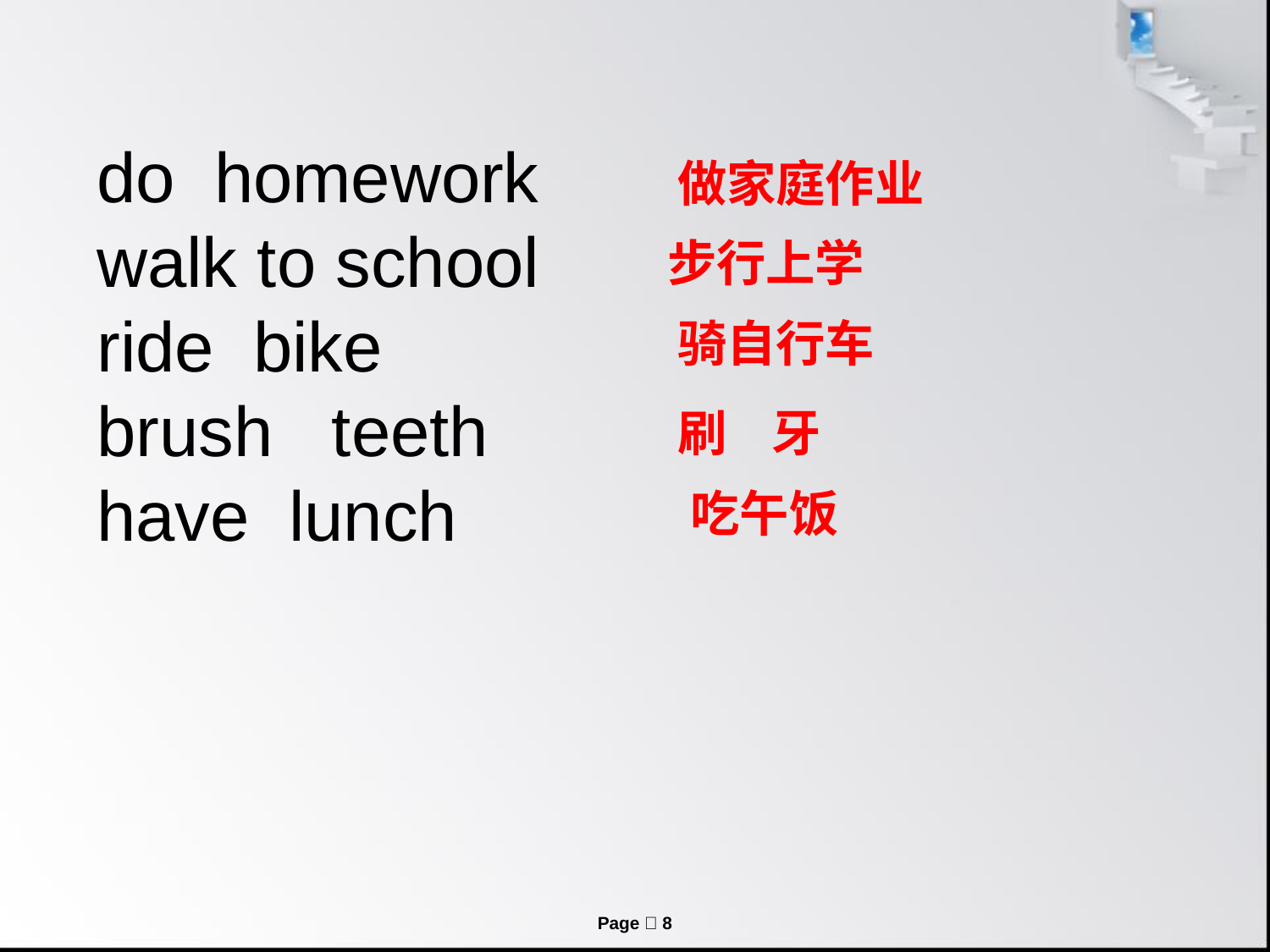

do  homework
  walk to school
  ride  bike
  brush   teeth
  have  lunch

做家庭作业

步行上学
骑自行车
刷    牙
 吃午饭